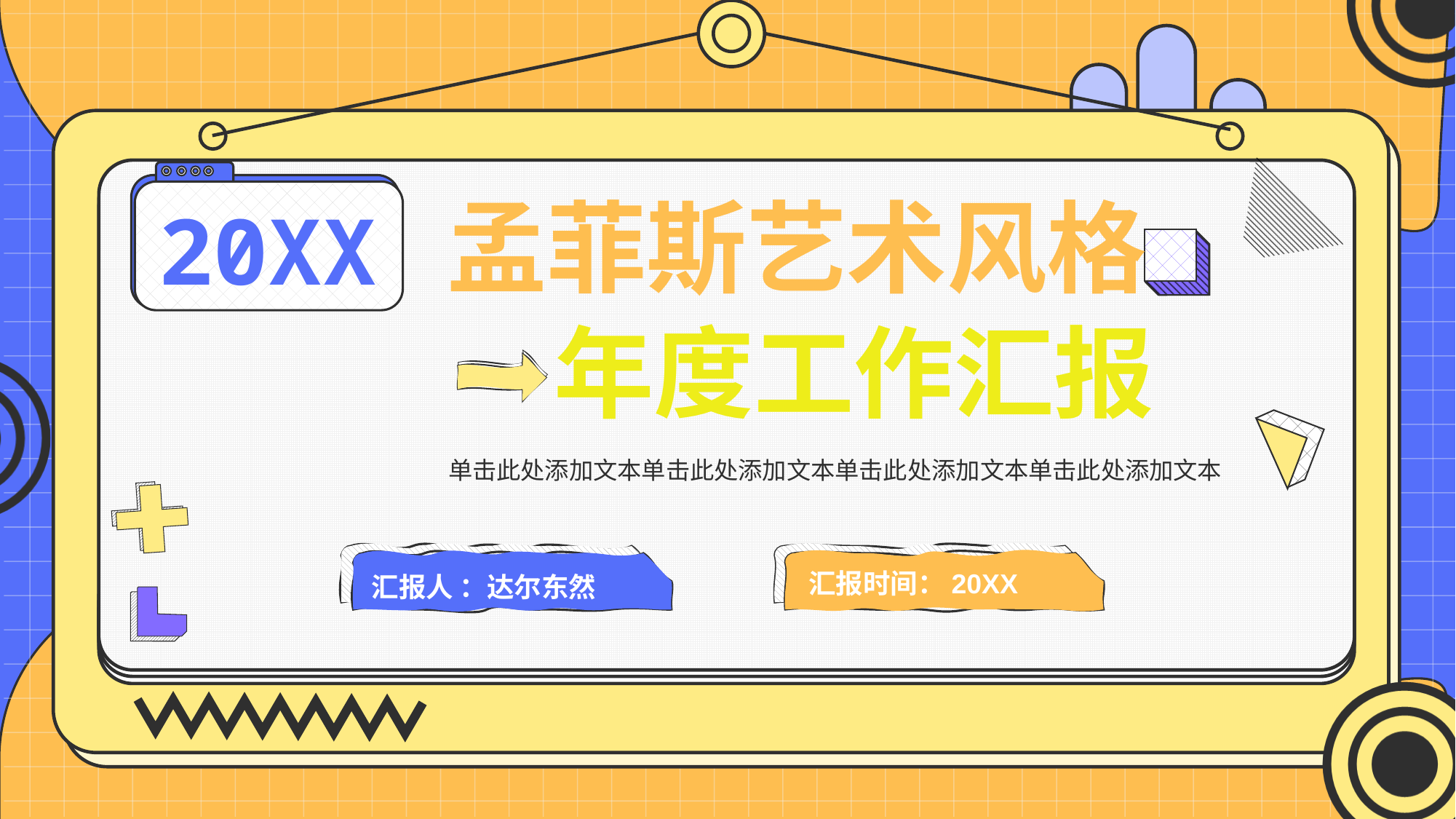

# 孟菲斯艺术风格
20XX
年度工作汇报
单击此处添加文本单击此处添加文本单击此处添加文本单击此处添加文本
汇报时间：20XX
汇报人 ：达尔东然